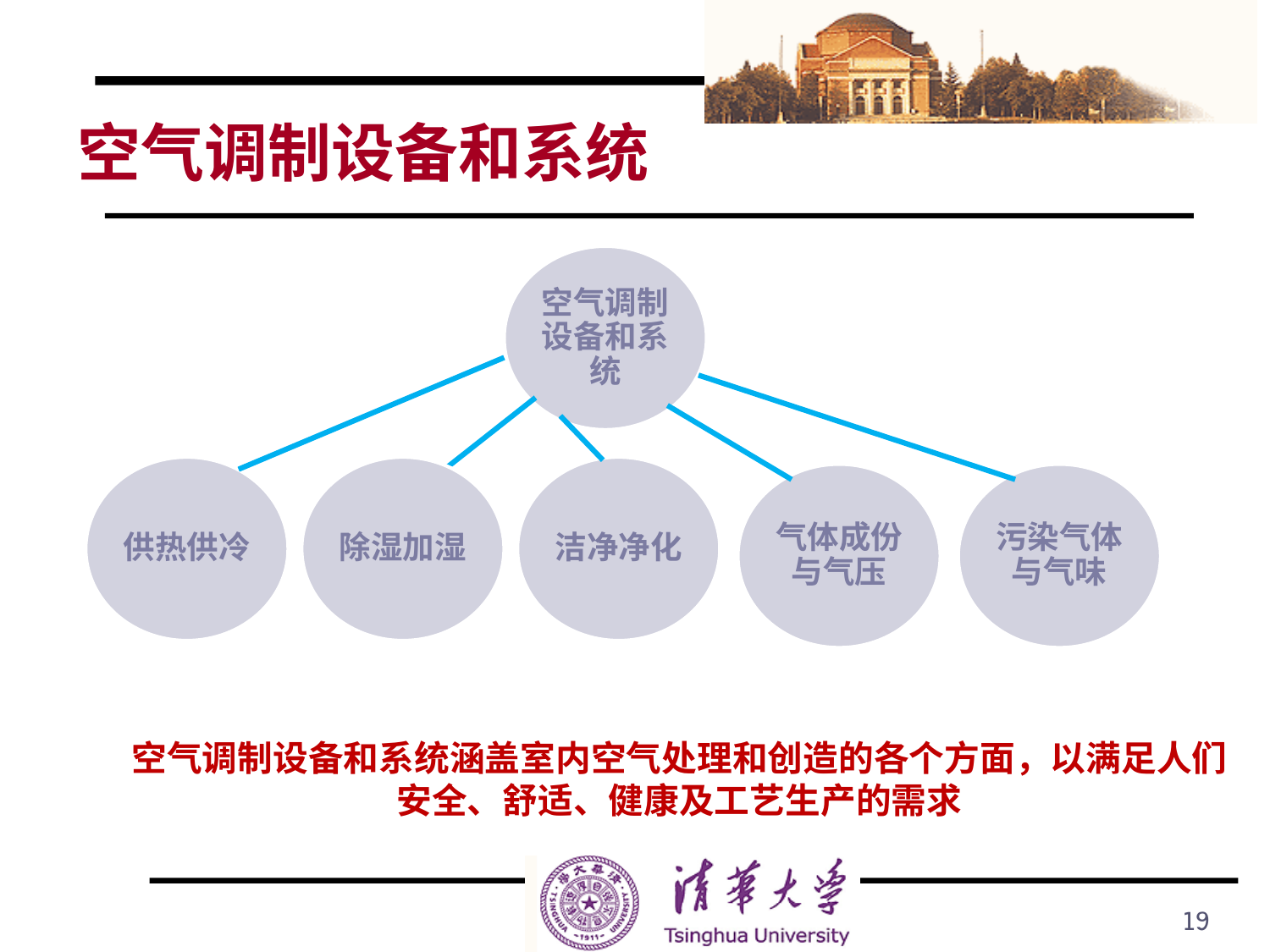

# 空气调制设备和系统
空气调制设备和系统
除湿加湿
洁净净化
供热供冷
气体成份与气压
污染气体与气味
空气调制设备和系统涵盖室内空气处理和创造的各个方面，以满足人们安全、舒适、健康及工艺生产的需求